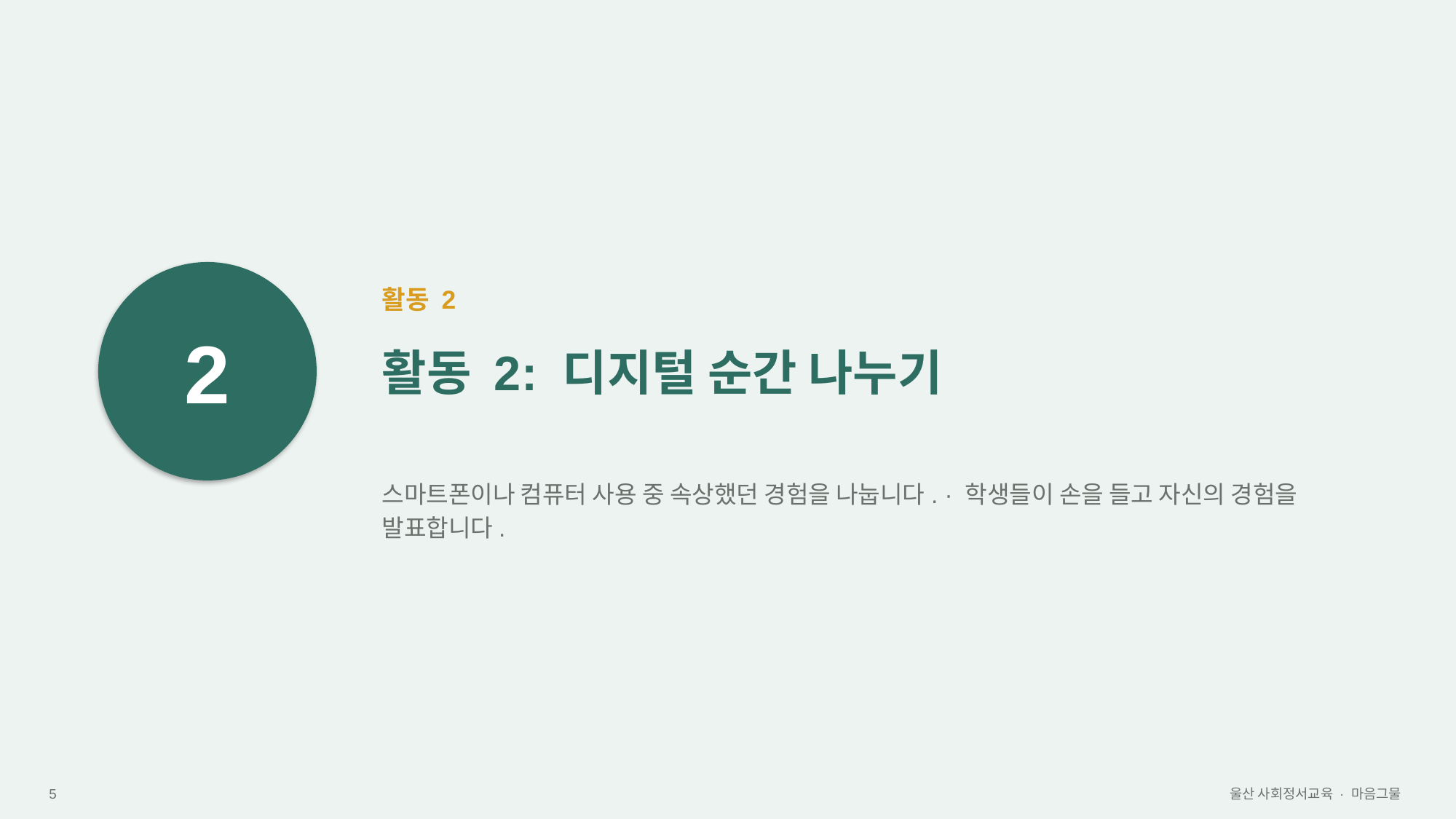

2
활동 2
활동 2: 디지털 순간 나누기
스마트폰이나 컴퓨터 사용 중 속상했던 경험을 나눕니다. · 학생들이 손을 들고 자신의 경험을 발표합니다.
5
울산 사회정서교육 · 마음그물